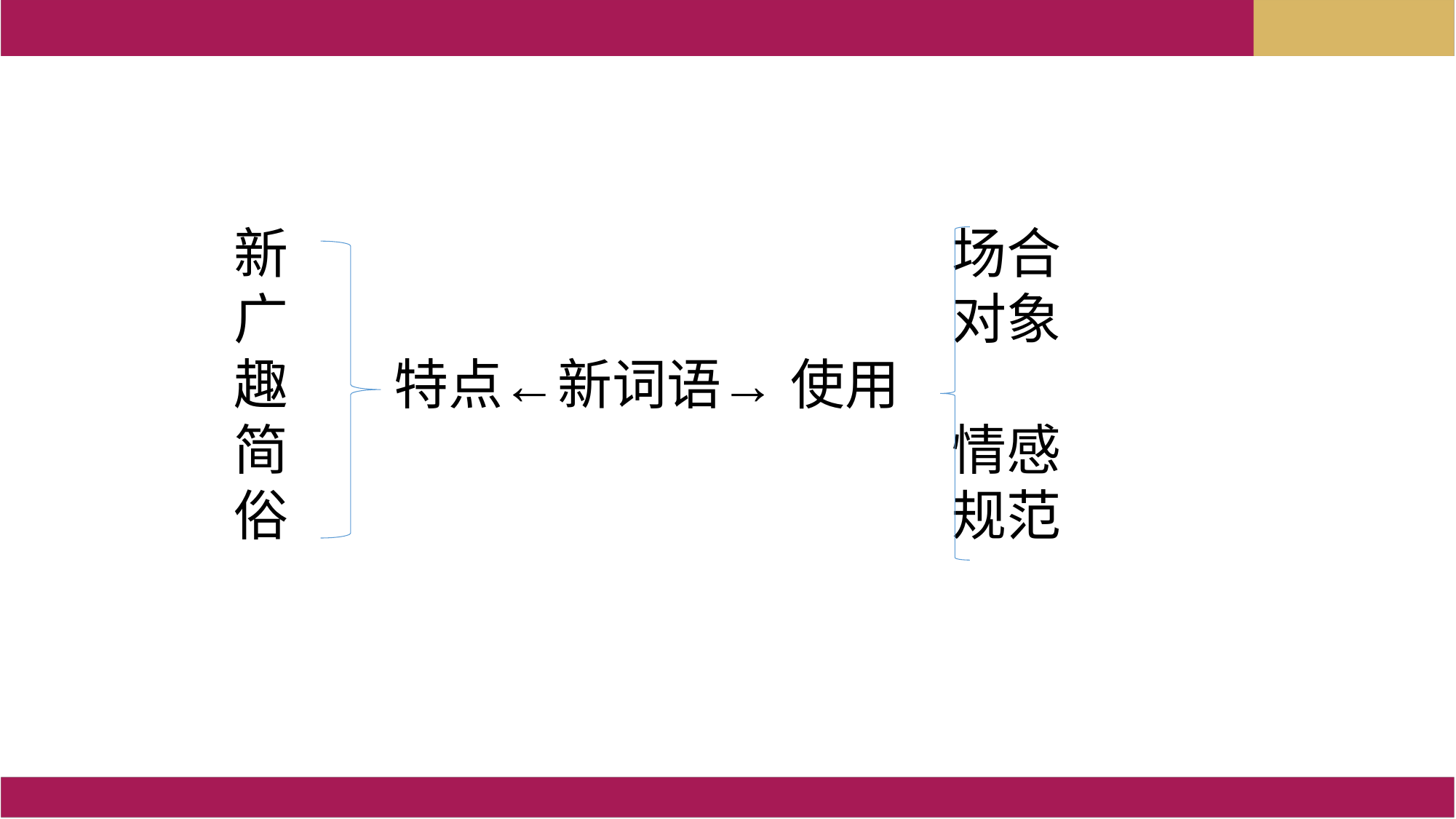

新                                            场合
广                                            对象
趣       特点←新词语→ 使用
简                                            情感
俗                                            规范